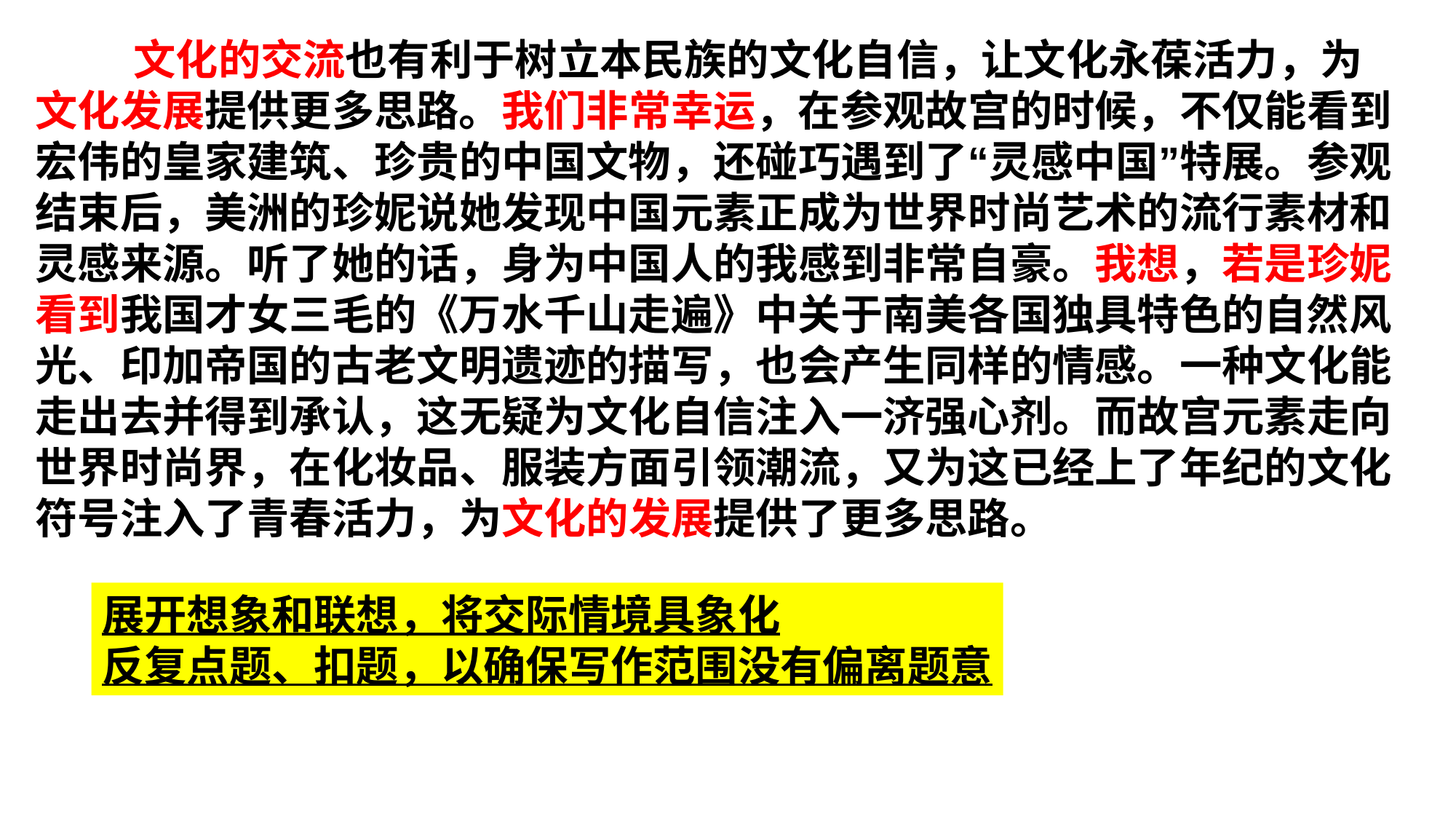

文化的交流也有利于树立本民族的文化自信，让文化永葆活力，为文化发展提供更多思路。我们非常幸运，在参观故宫的时候，不仅能看到宏伟的皇家建筑、珍贵的中国文物，还碰巧遇到了“灵感中国”特展。参观结束后，美洲的珍妮说她发现中国元素正成为世界时尚艺术的流行素材和灵感来源。听了她的话，身为中国人的我感到非常自豪。我想，若是珍妮看到我国才女三毛的《万水千山走遍》中关于南美各国独具特色的自然风光、印加帝国的古老文明遗迹的描写，也会产生同样的情感。一种文化能走出去并得到承认，这无疑为文化自信注入一济强心剂。而故宫元素走向世界时尚界，在化妆品、服装方面引领潮流，又为这已经上了年纪的文化符号注入了青春活力，为文化的发展提供了更多思路。
展开想象和联想，将交际情境具象化
反复点题、扣题，以确保写作范围没有偏离题意